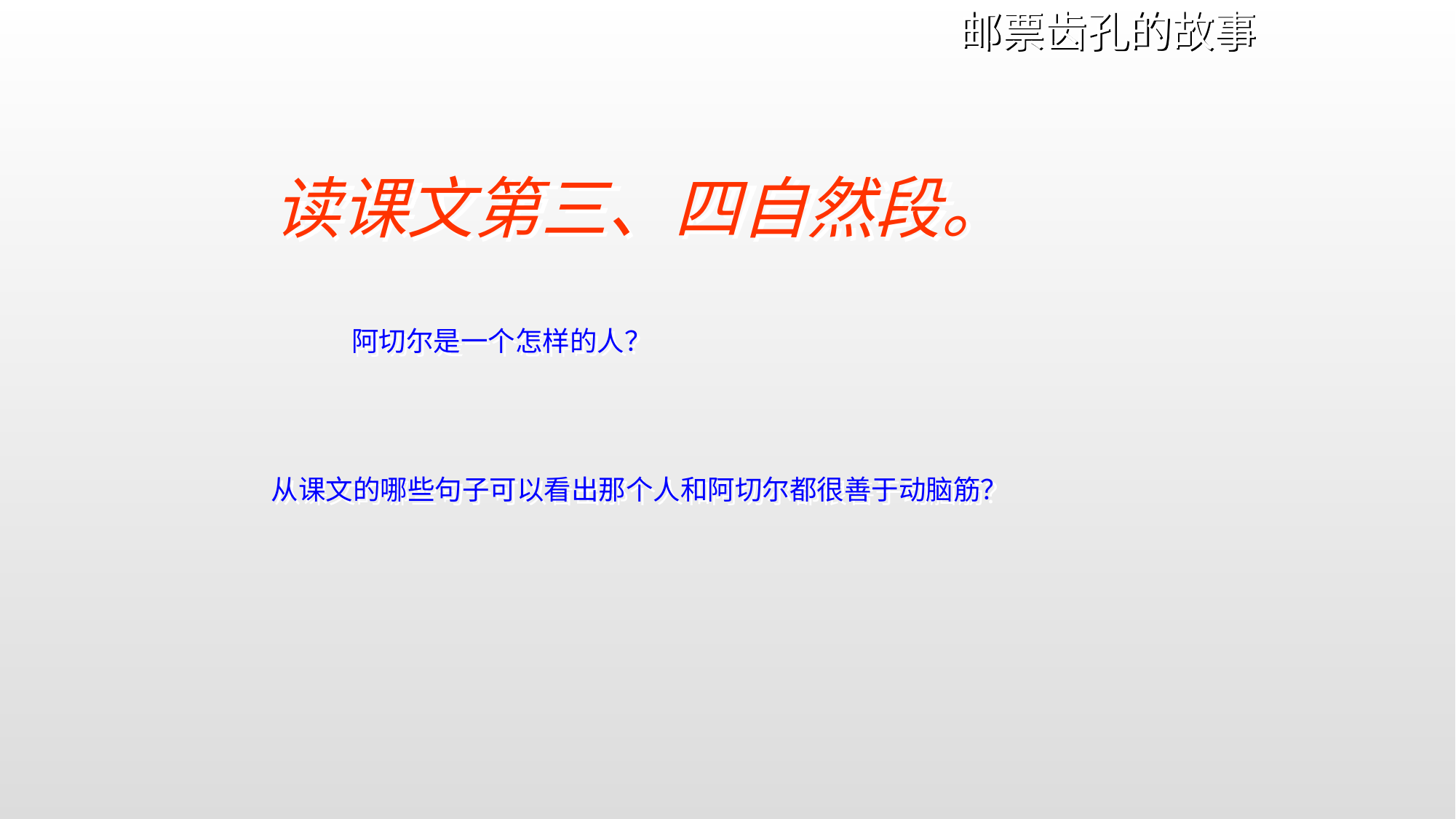

邮票齿孔的故事
读课文第三、四自然段。
阿切尔是一个怎样的人？
    从课文的哪些句子可以看出那个人和阿切尔都很善于动脑筋？